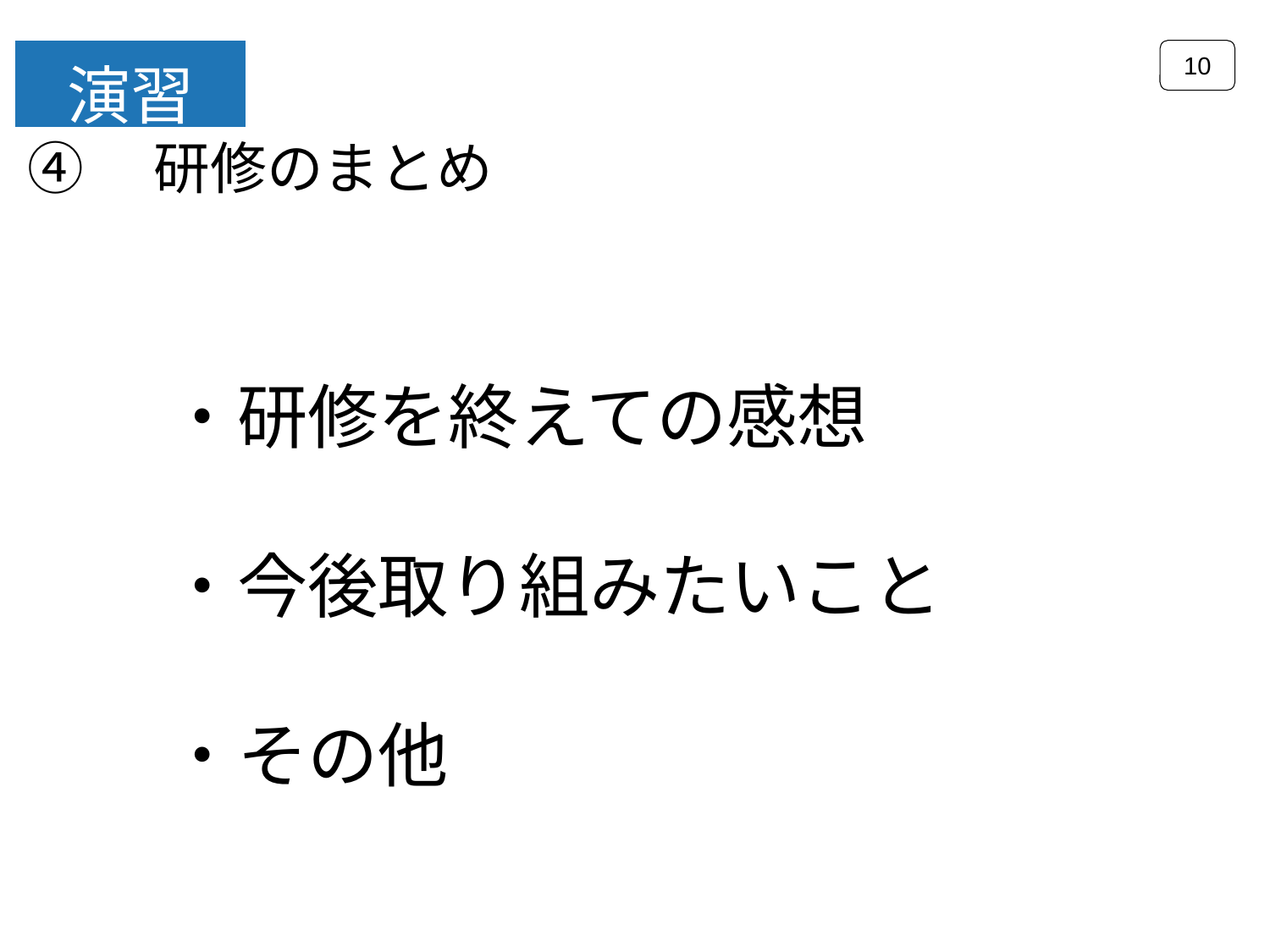

10
演習
④　研修のまとめ
　　・研修を終えての感想

　　・今後取り組みたいこと

　　・その他